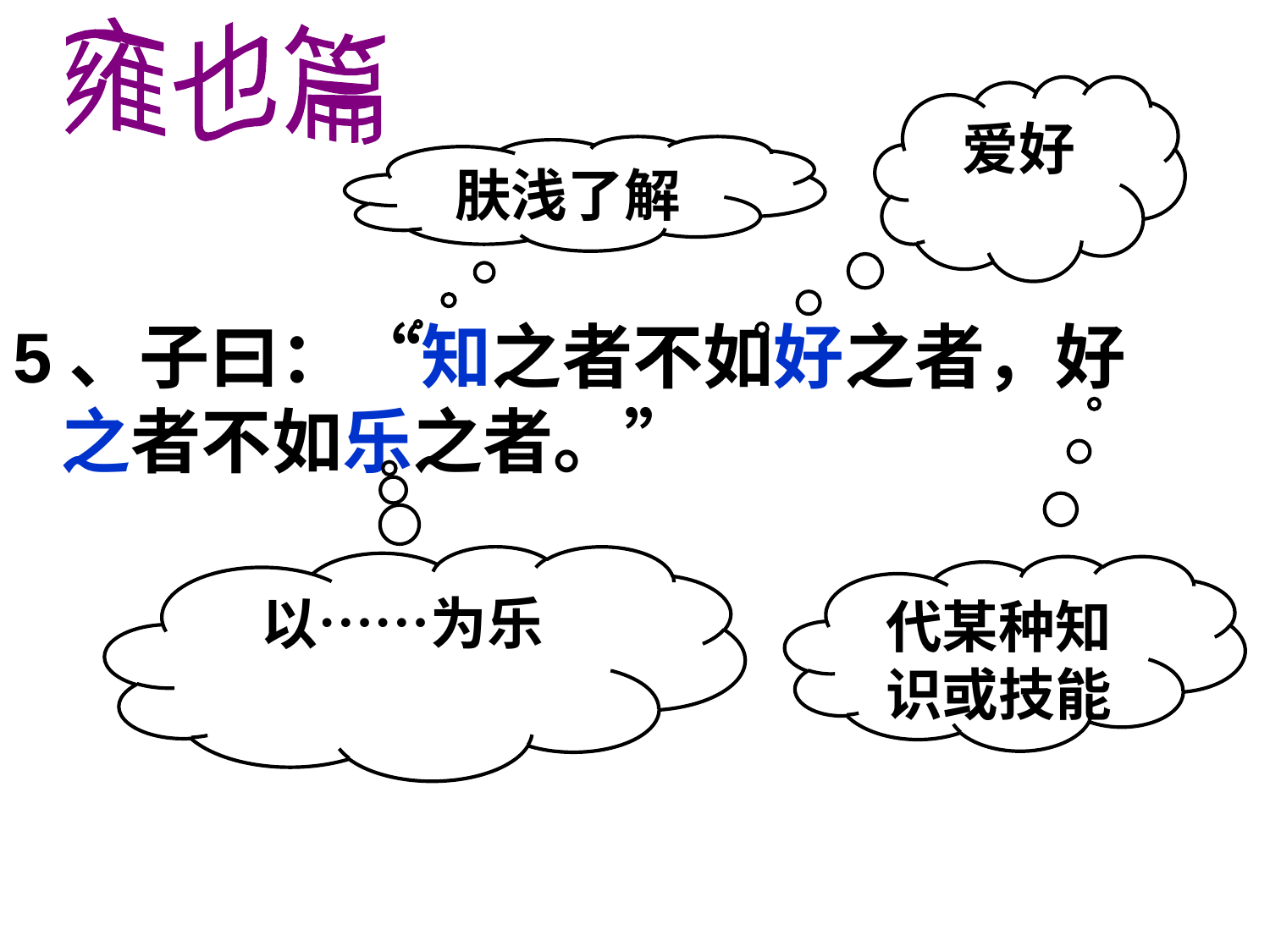

雍也篇
爱好
肤浅了解
5、子曰：“知之者不如好之者，好之者不如乐之者。”
以……为乐
代某种知识或技能